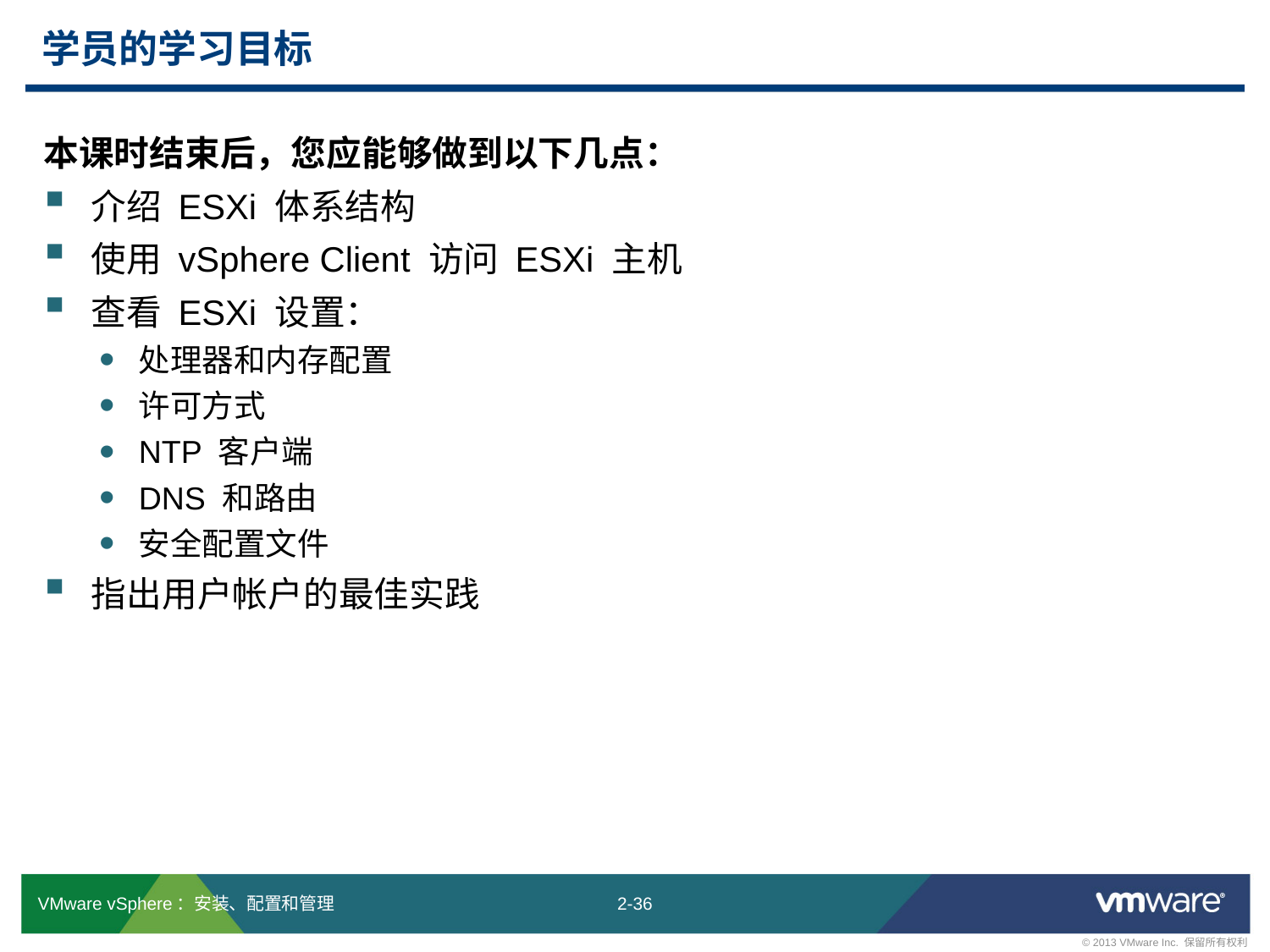

# 学员的学习目标
本课时结束后，您应能够做到以下几点：
介绍 ESXi 体系结构
使用 vSphere Client 访问 ESXi 主机
查看 ESXi 设置：
处理器和内存配置
许可方式
NTP 客户端
DNS 和路由
安全配置文件
指出用户帐户的最佳实践